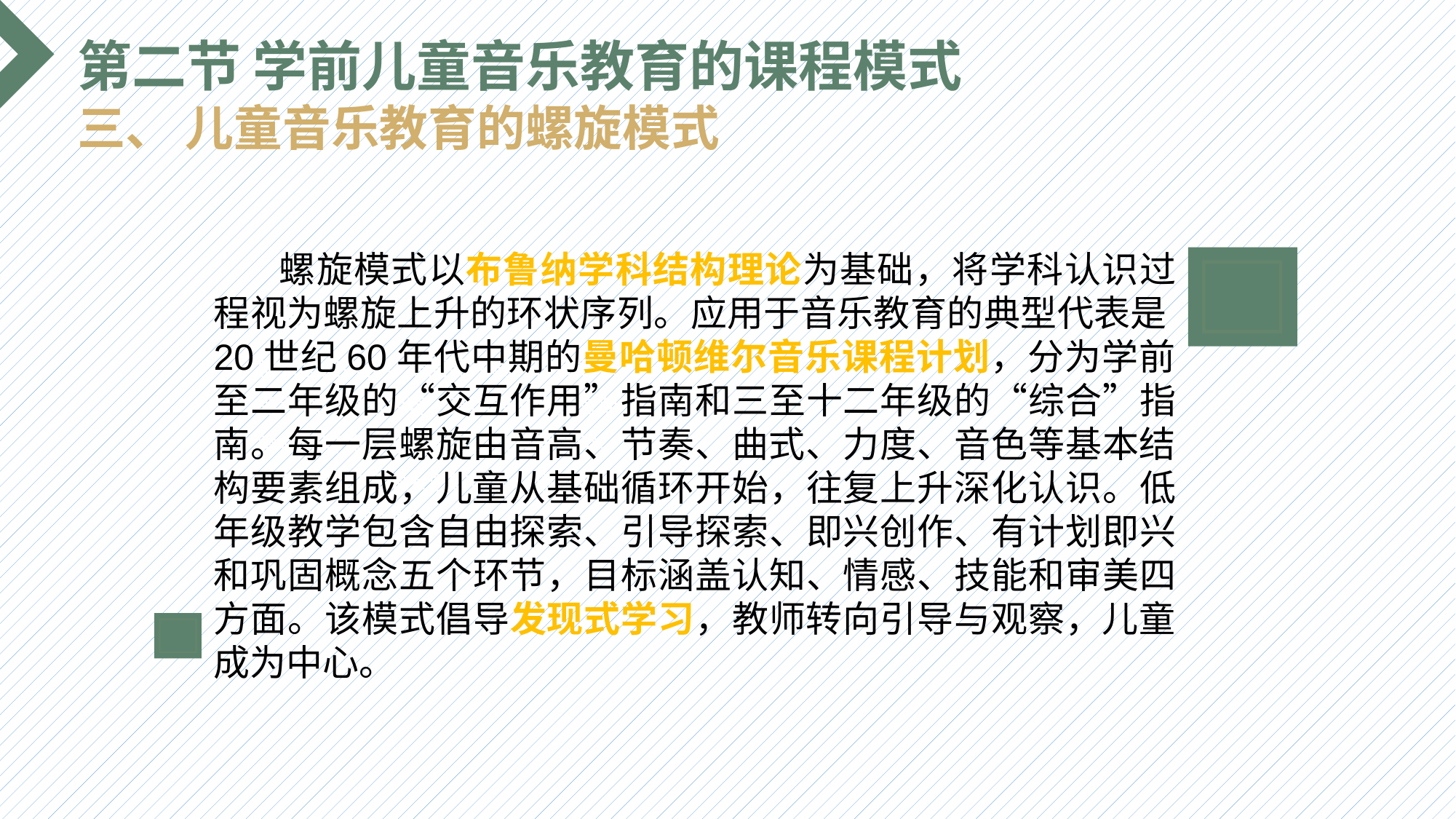

第二节 学前儿童音乐教育的课程模式
三、 儿童音乐教育的螺旋模式

      螺旋模式以布鲁纳学科结构理论为基础，将学科认识过程视为螺旋上升的环状序列。应用于音乐教育的典型代表是20世纪60年代中期的曼哈顿维尔音乐课程计划，分为学前至二年级的“交互作用”指南和三至十二年级的“综合”指南。每一层螺旋由音高、节奏、曲式、力度、音色等基本结构要素组成，儿童从基础循环开始，往复上升深化认识。低年级教学包含自由探索、引导探索、即兴创作、有计划即兴和巩固概念五个环节，目标涵盖认知、情感、技能和审美四方面。该模式倡导发现式学习，教师转向引导与观察，儿童成为中心。

选题背景
输入您的内容，请简要说明，言简意赅即可输入您的内容，请简要说明，言简意赅即可输入您的内容，请简要说明，言简意赅即可输入您的内容，请简要说明，言简意赅即可